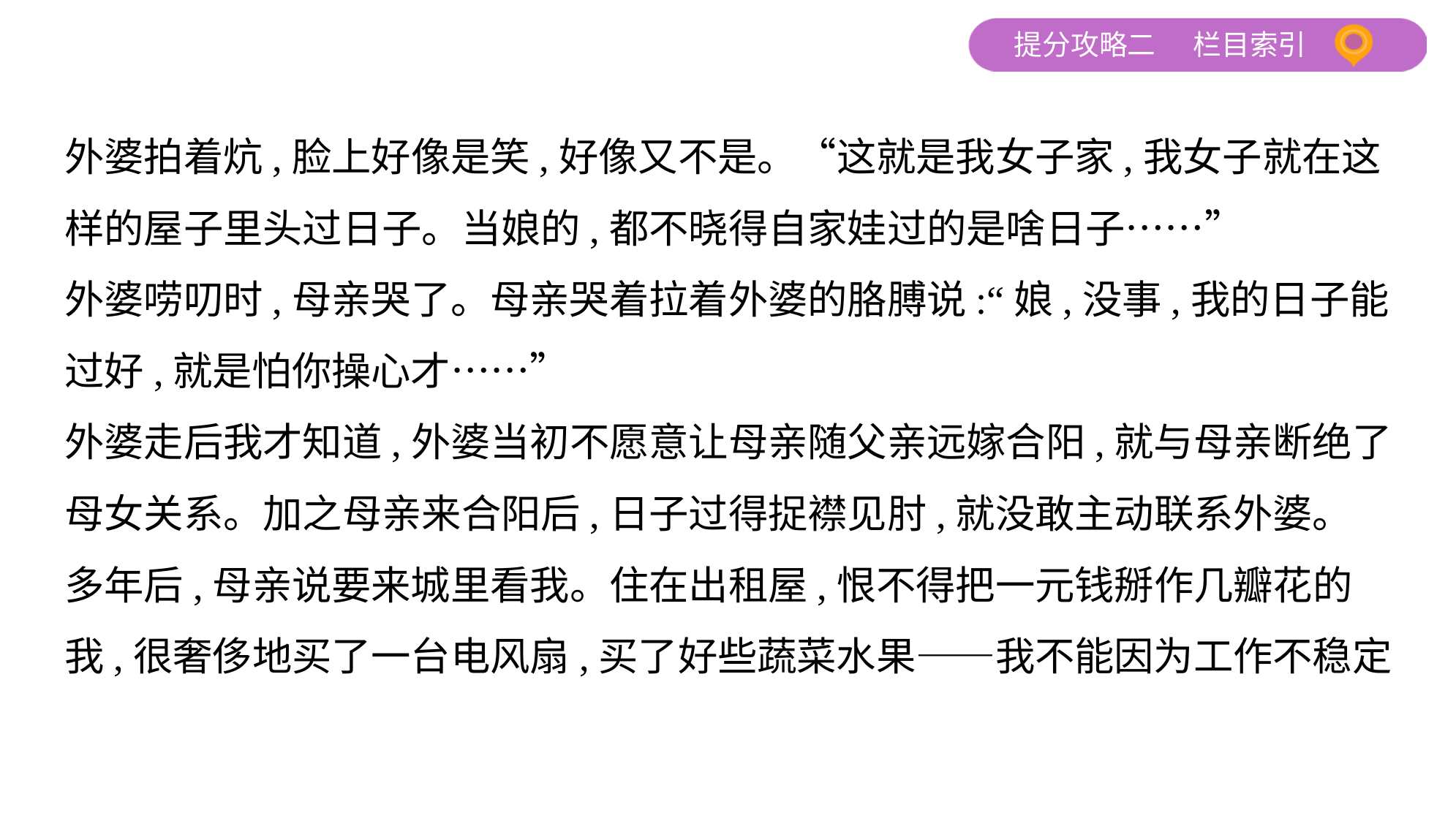

外婆拍着炕,脸上好像是笑,好像又不是。“这就是我女子家,我女子就在这
样的屋子里头过日子。当娘的,都不晓得自家娃过的是啥日子……”
外婆唠叨时,母亲哭了。母亲哭着拉着外婆的胳膊说:“娘,没事,我的日子能
过好,就是怕你操心才……”
外婆走后我才知道,外婆当初不愿意让母亲随父亲远嫁合阳,就与母亲断绝了
母女关系。加之母亲来合阳后,日子过得捉襟见肘,就没敢主动联系外婆。
多年后,母亲说要来城里看我。住在出租屋,恨不得把一元钱掰作几瓣花的
我,很奢侈地买了一台电风扇,买了好些蔬菜水果——我不能因为工作不稳定